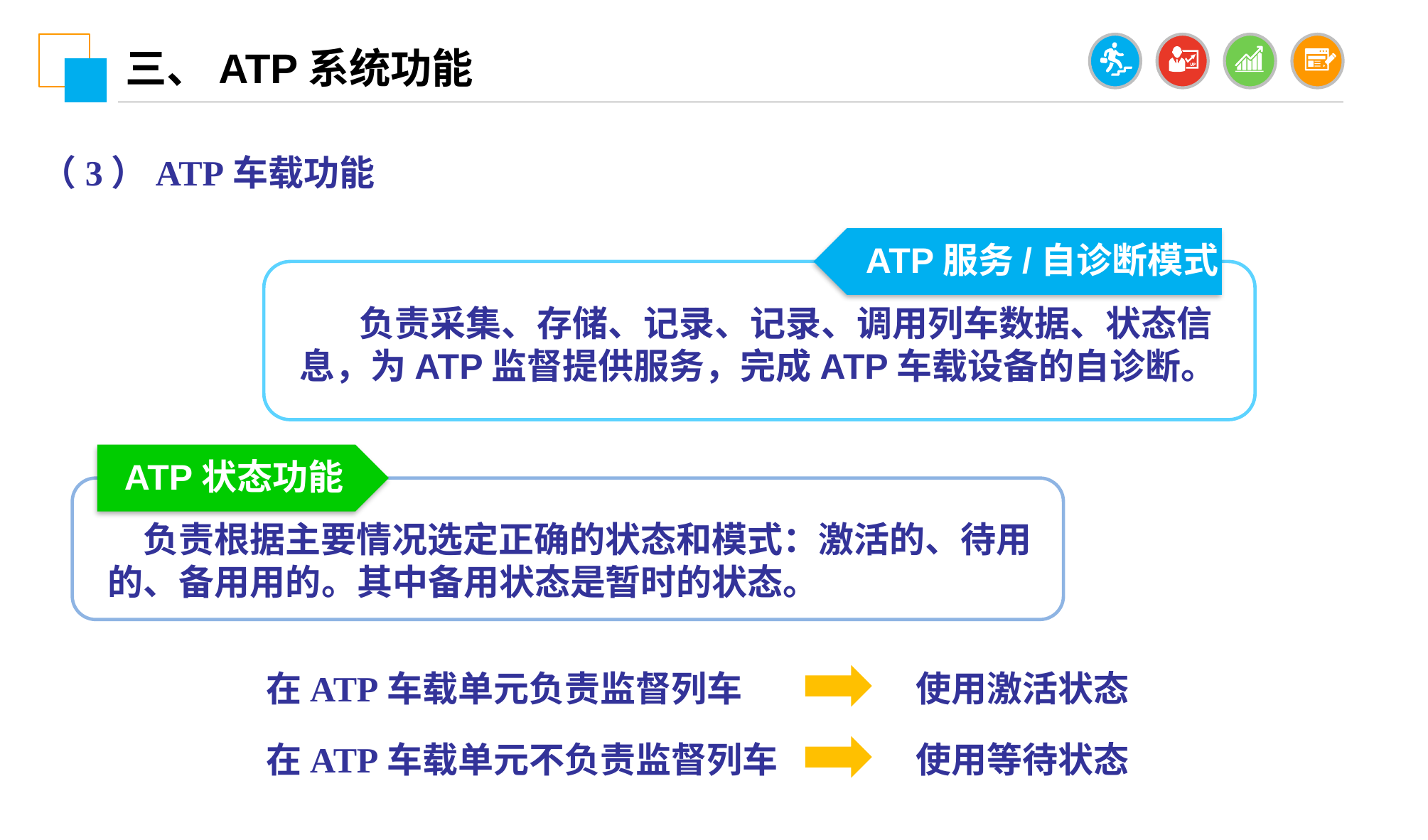

三、ATP系统功能
（3）ATP车载功能

ATP服务/自诊断模式

  负责采集、存储、记录、记录、调用列车数据、状态信息，为ATP监督提供服务，完成ATP车载设备的自诊断。

ATP状态功能

负责根据主要情况选定正确的状态和模式：激活的、待用的、备用用的。其中备用状态是暂时的状态。
在ATP车载单元负责监督列车
使用激活状态

在ATP车载单元不负责监督列车
使用等待状态